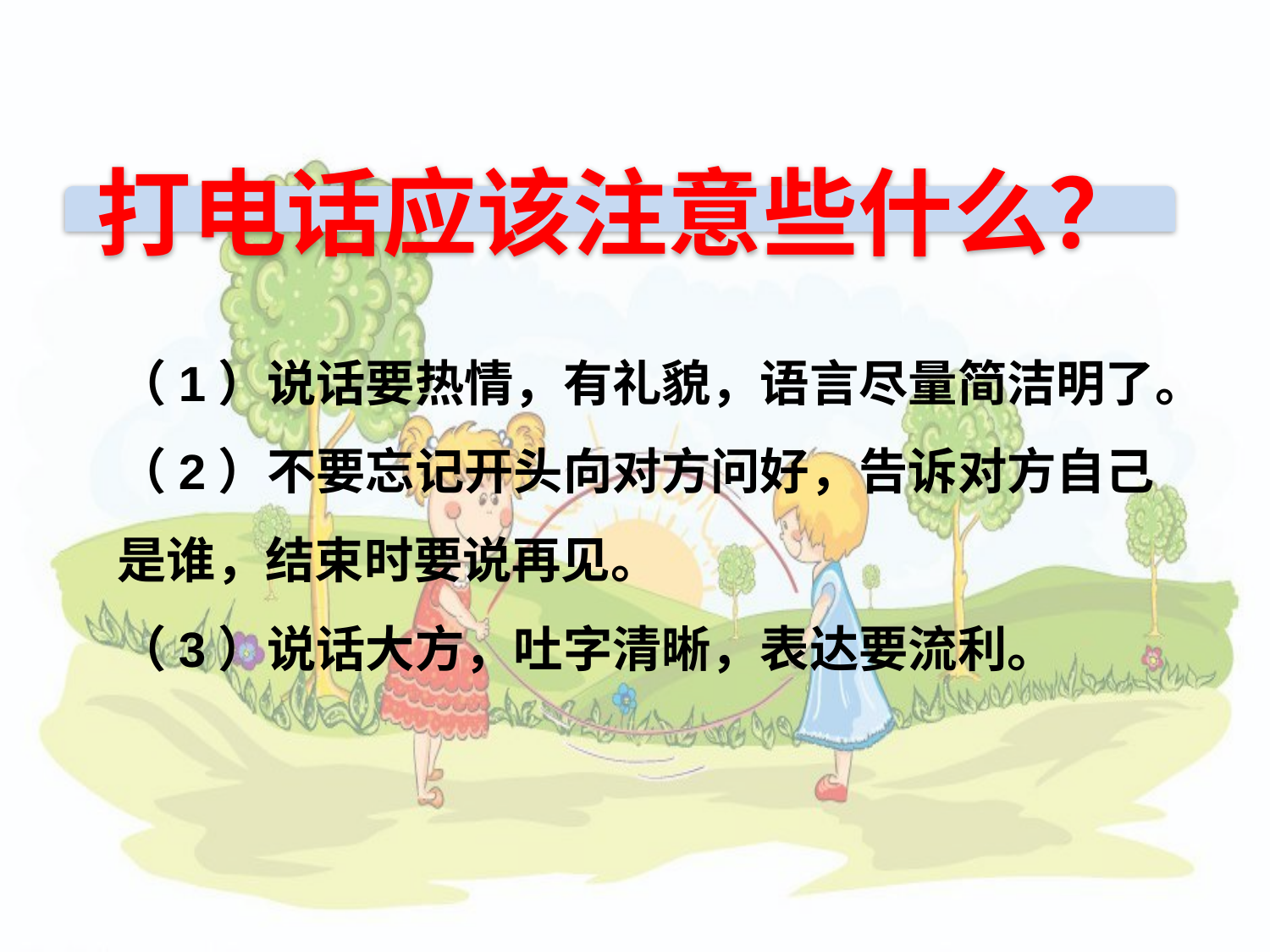

打电话应该注意些什么？
（1）说话要热情，有礼貌，语言尽量简洁明了。
（2）不要忘记开头向对方问好，告诉对方自己是谁，结束时要说再见。
（3）说话大方，吐字清晰，表达要流利。